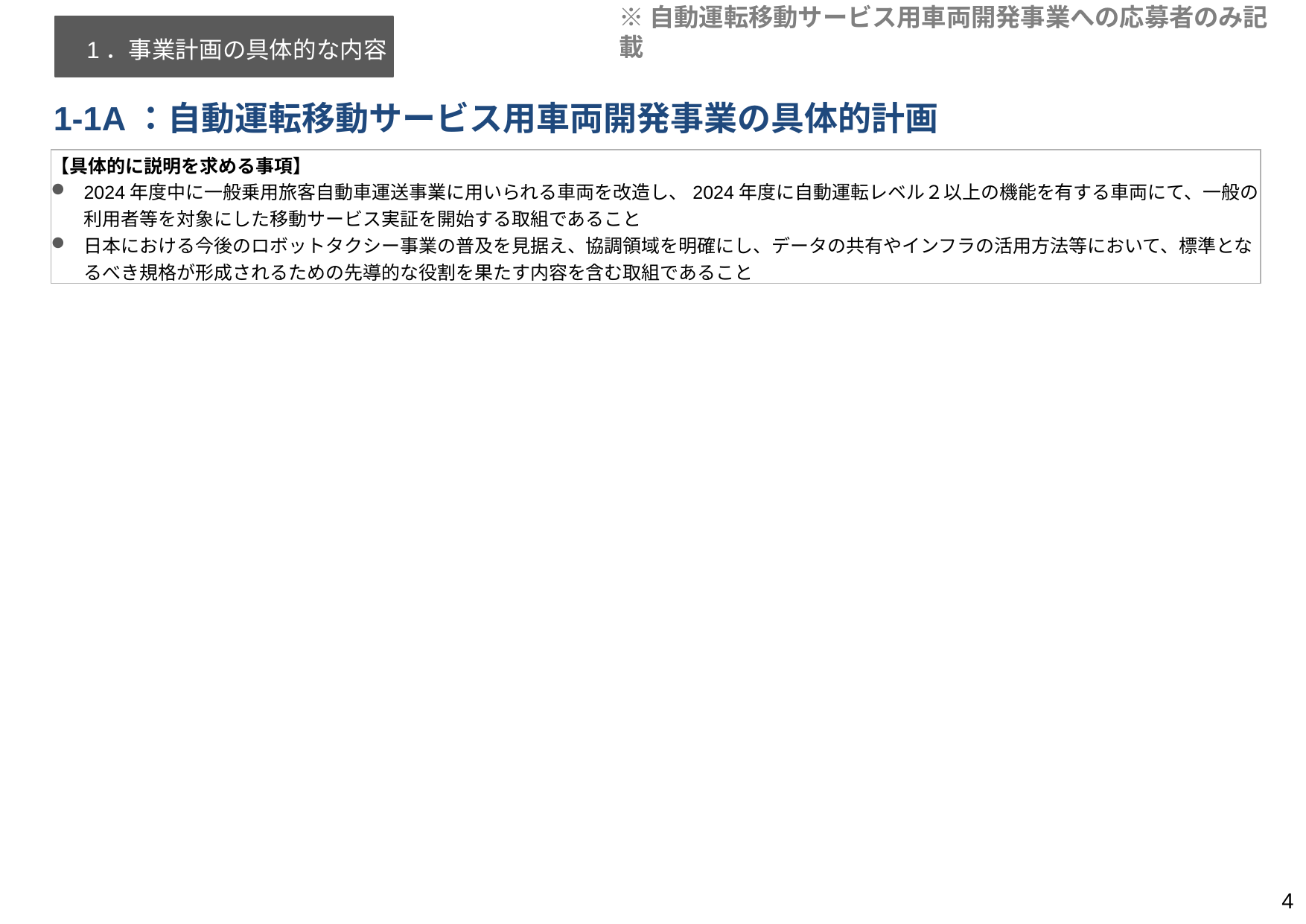

1．事業計画の具体的な内容
※自動運転移動サービス用車両開発事業への応募者のみ記載
# 1-1A：自動運転移動サービス用車両開発事業の具体的計画
【具体的に説明を求める事項】
2024年度中に一般乗用旅客自動車運送事業に用いられる車両を改造し、2024年度に自動運転レベル２以上の機能を有する車両にて、一般の利用者等を対象にした移動サービス実証を開始する取組であること
日本における今後のロボットタクシー事業の普及を見据え、協調領域を明確にし、データの共有やインフラの活用方法等において、標準となるべき規格が形成されるための先導的な役割を果たす内容を含む取組であること
4